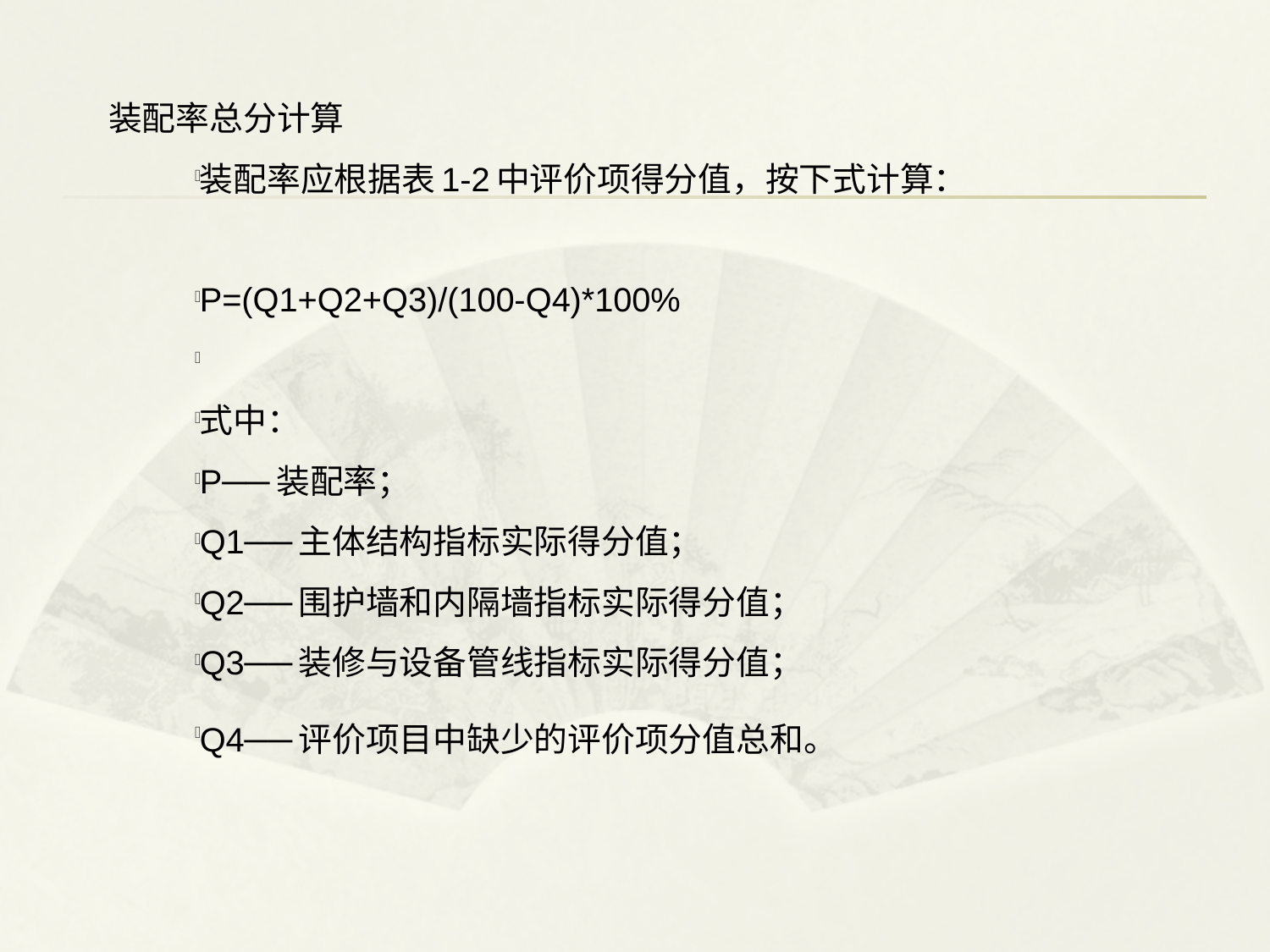

装配率总分计算
装配率应根据表1-2中评价项得分值，按下式计算：

P=(Q1+Q2+Q3)/(100-Q4)*100%

式中：
P──装配率；
Q1──主体结构指标实际得分值；
Q2──围护墙和内隔墙指标实际得分值；
Q3──装修与设备管线指标实际得分值；
Q4──评价项目中缺少的评价项分值总和。